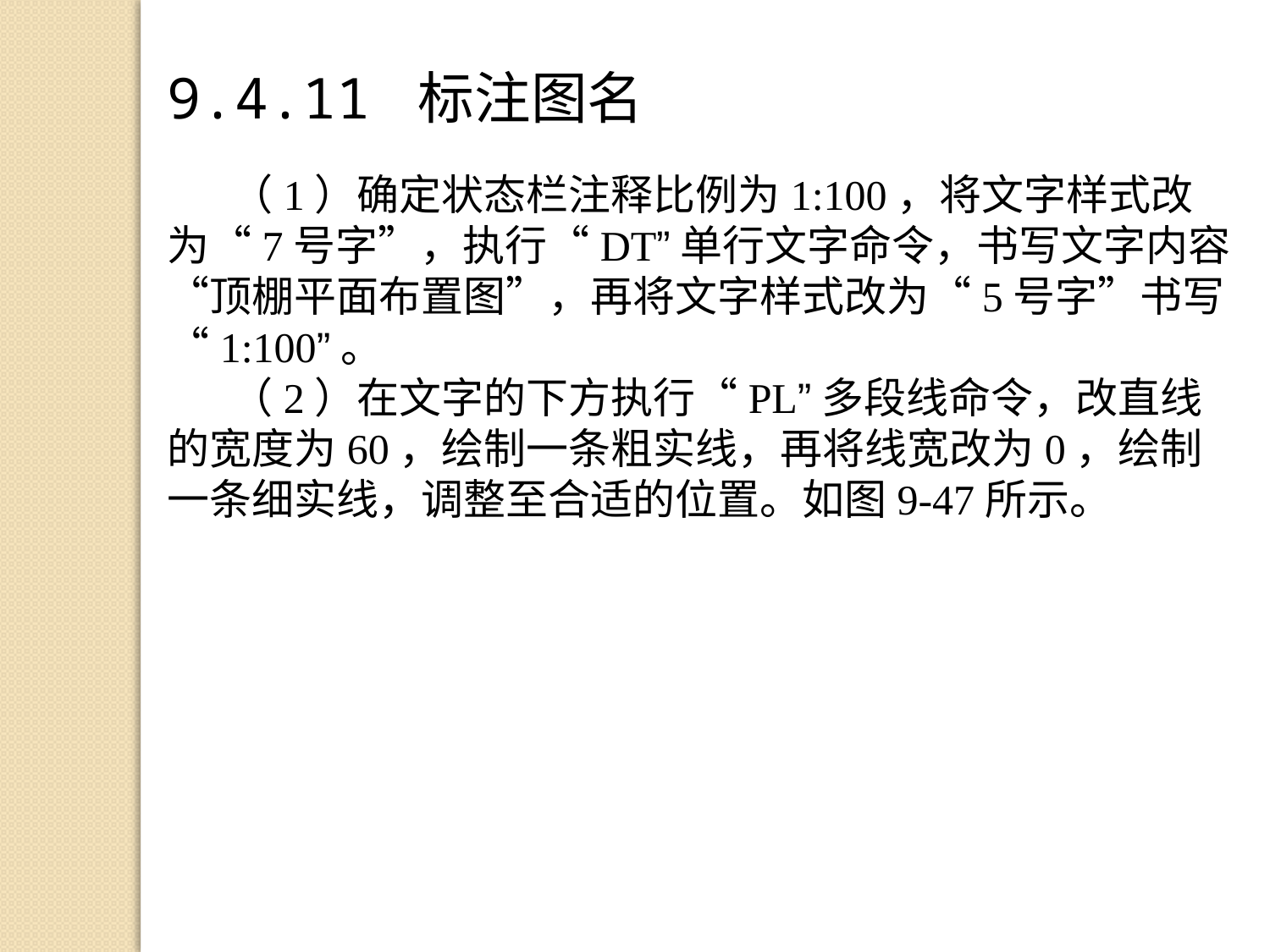

9.4.11 标注图名

（1）确定状态栏注释比例为1:100，将文字样式改为“7号字”，执行“DT”单行文字命令，书写文字内容“顶棚平面布置图”，再将文字样式改为“5号字”书写“1:100”。
（2）在文字的下方执行“PL”多段线命令，改直线的宽度为60，绘制一条粗实线，再将线宽改为0，绘制一条细实线，调整至合适的位置。如图9-47所示。